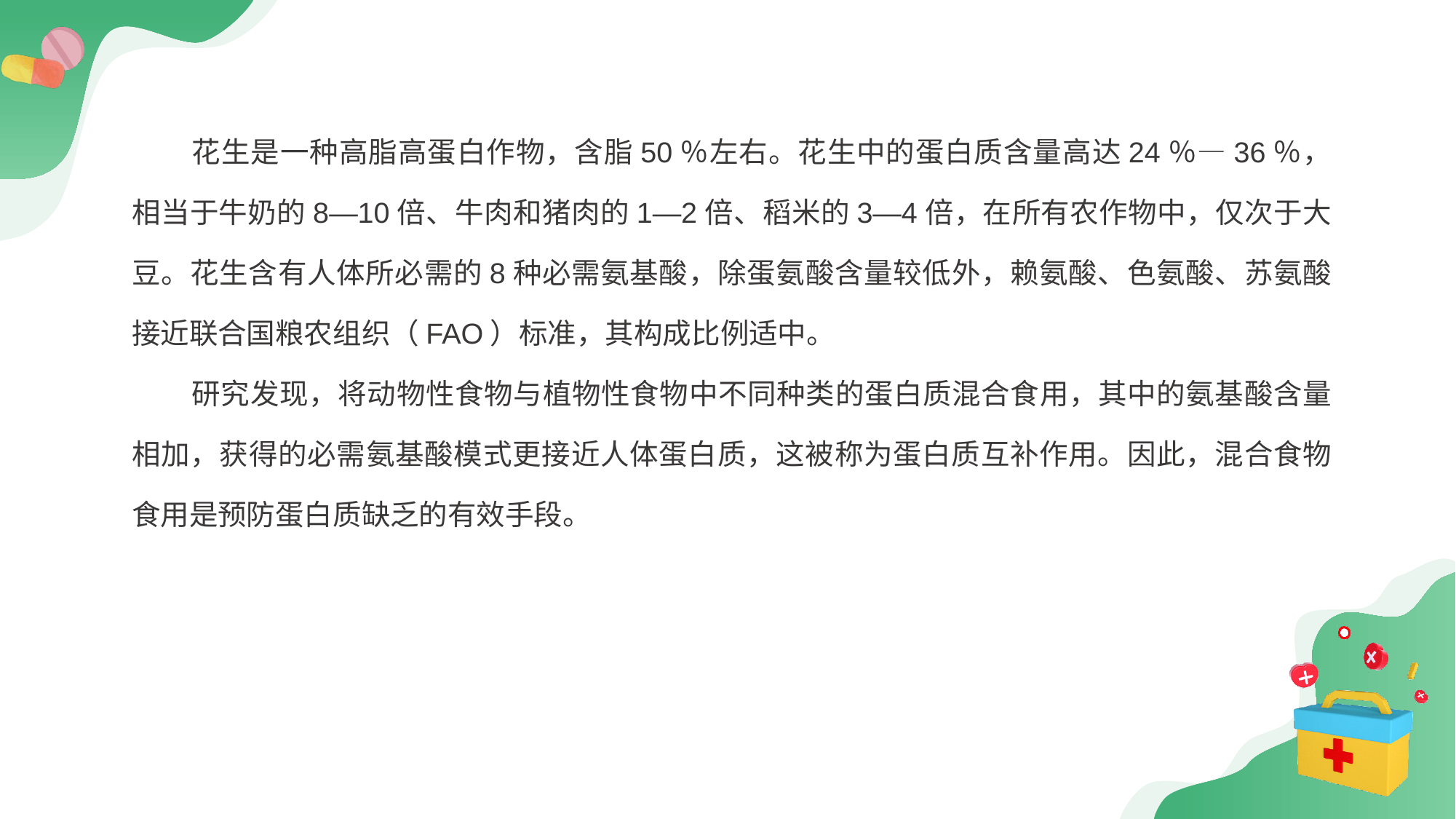

花生是一种高脂高蛋白作物，含脂50％左右。花生中的蛋白质含量高达24％—36％，相当于牛奶的8—10倍、牛肉和猪肉的1—2倍、稻米的3—4倍，在所有农作物中，仅次于大豆。花生含有人体所必需的8种必需氨基酸，除蛋氨酸含量较低外，赖氨酸、色氨酸、苏氨酸接近联合国粮农组织（FAO）标准，其构成比例适中。
研究发现，将动物性食物与植物性食物中不同种类的蛋白质混合食用，其中的氨基酸含量相加，获得的必需氨基酸模式更接近人体蛋白质，这被称为蛋白质互补作用。因此，混合食物食用是预防蛋白质缺乏的有效手段。